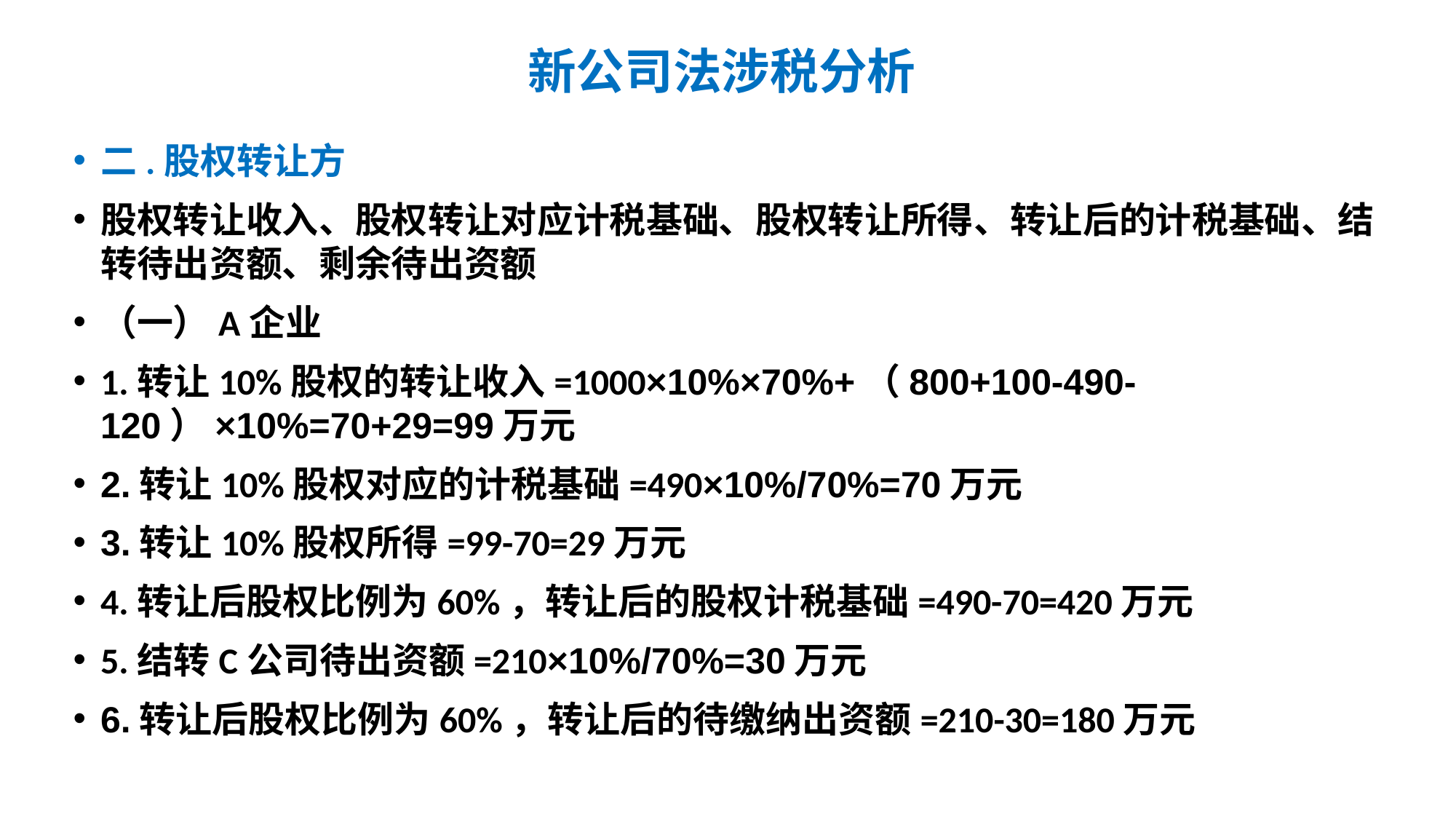

# 新公司法涉税分析
二.股权转让方
股权转让收入、股权转让对应计税基础、股权转让所得、转让后的计税基础、结转待出资额、剩余待出资额
（一）A企业
1.转让10%股权的转让收入=1000×10%×70%+（800+100-490-120）×10%=70+29=99万元
2.转让10%股权对应的计税基础=490×10%/70%=70万元
3.转让10%股权所得=99-70=29万元
4.转让后股权比例为60%，转让后的股权计税基础=490-70=420万元
5.结转C公司待出资额=210×10%/70%=30万元
6.转让后股权比例为60%，转让后的待缴纳出资额=210-30=180万元